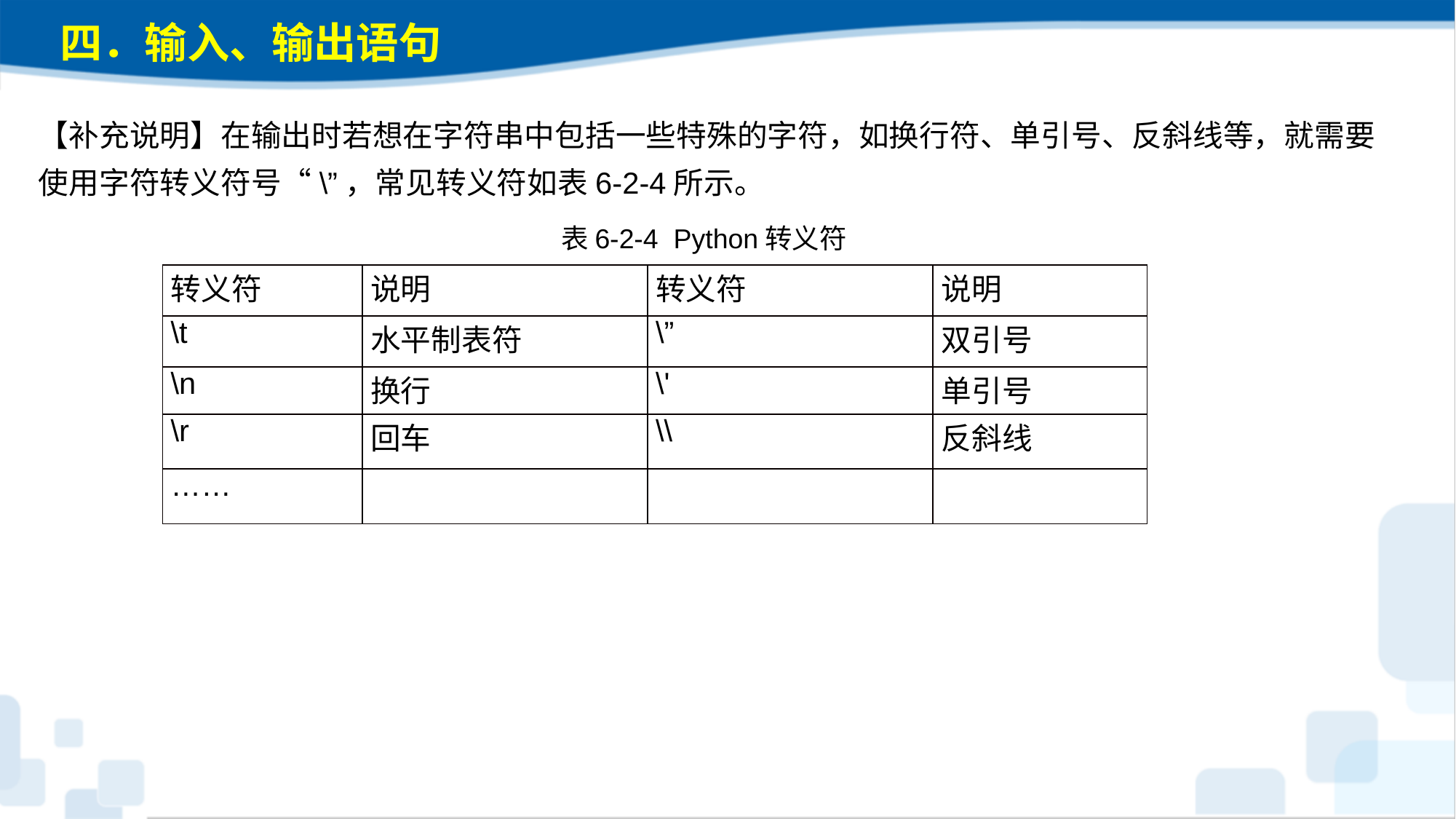

四．输入、输出语句
【补充说明】在输出时若想在字符串中包括一些特殊的字符，如换行符、单引号、反斜线等，就需要使用字符转义符号“\”，常见转义符如表6-2-4所示。
表6-2-4  Python转义符
| 转义符 | 说明 | 转义符 | 说明 |
| --- | --- | --- | --- |
| \t | 水平制表符 | \” | 双引号 |
| \n | 换行 | \' | 单引号 |
| \r | 回车 | \\ | 反斜线 |
| …… |  |  |  |